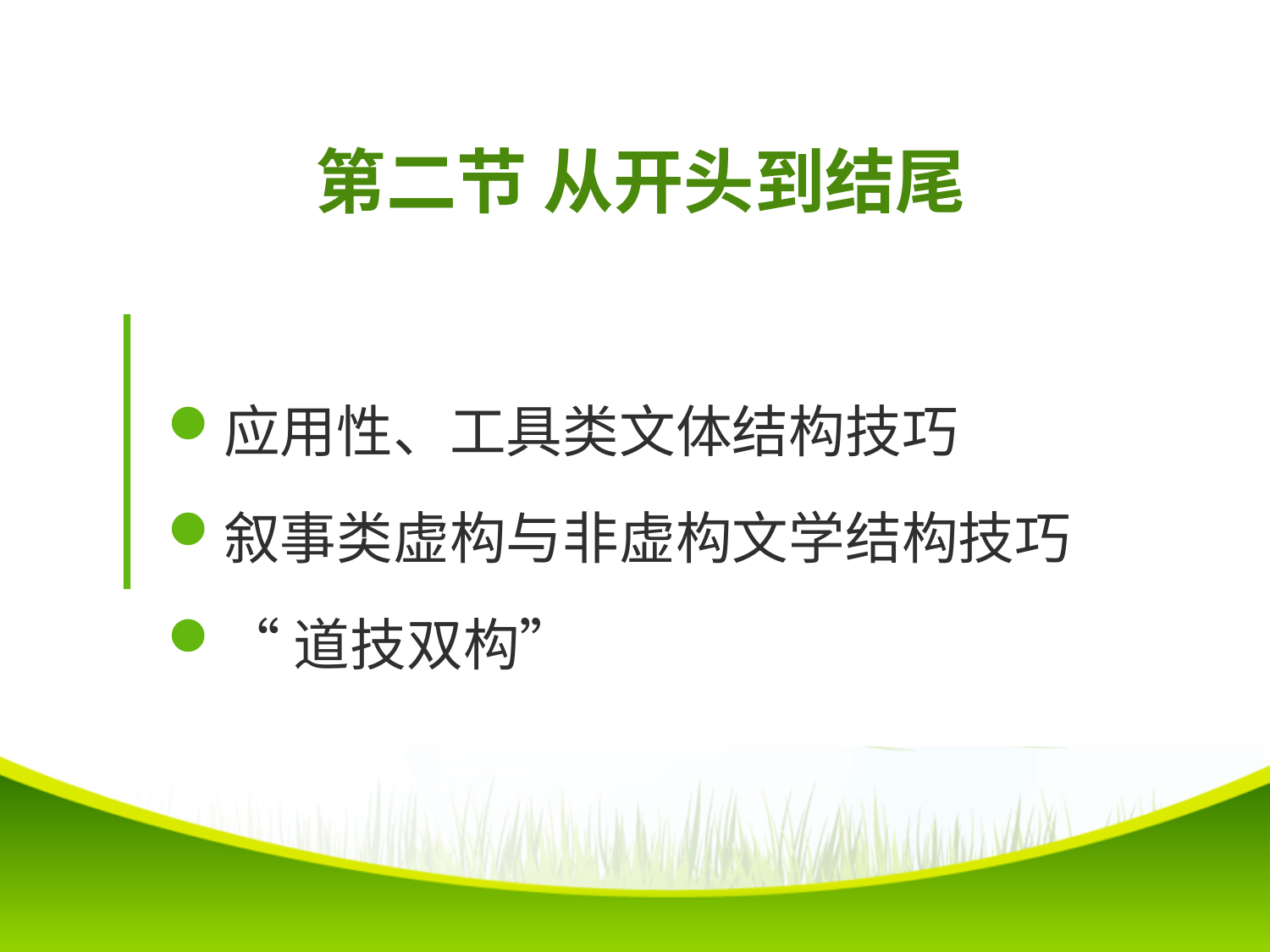

# 第二节 从开头到结尾

应用性、工具类文体结构技巧
叙事类虚构与非虚构文学结构技巧
“道技双构”